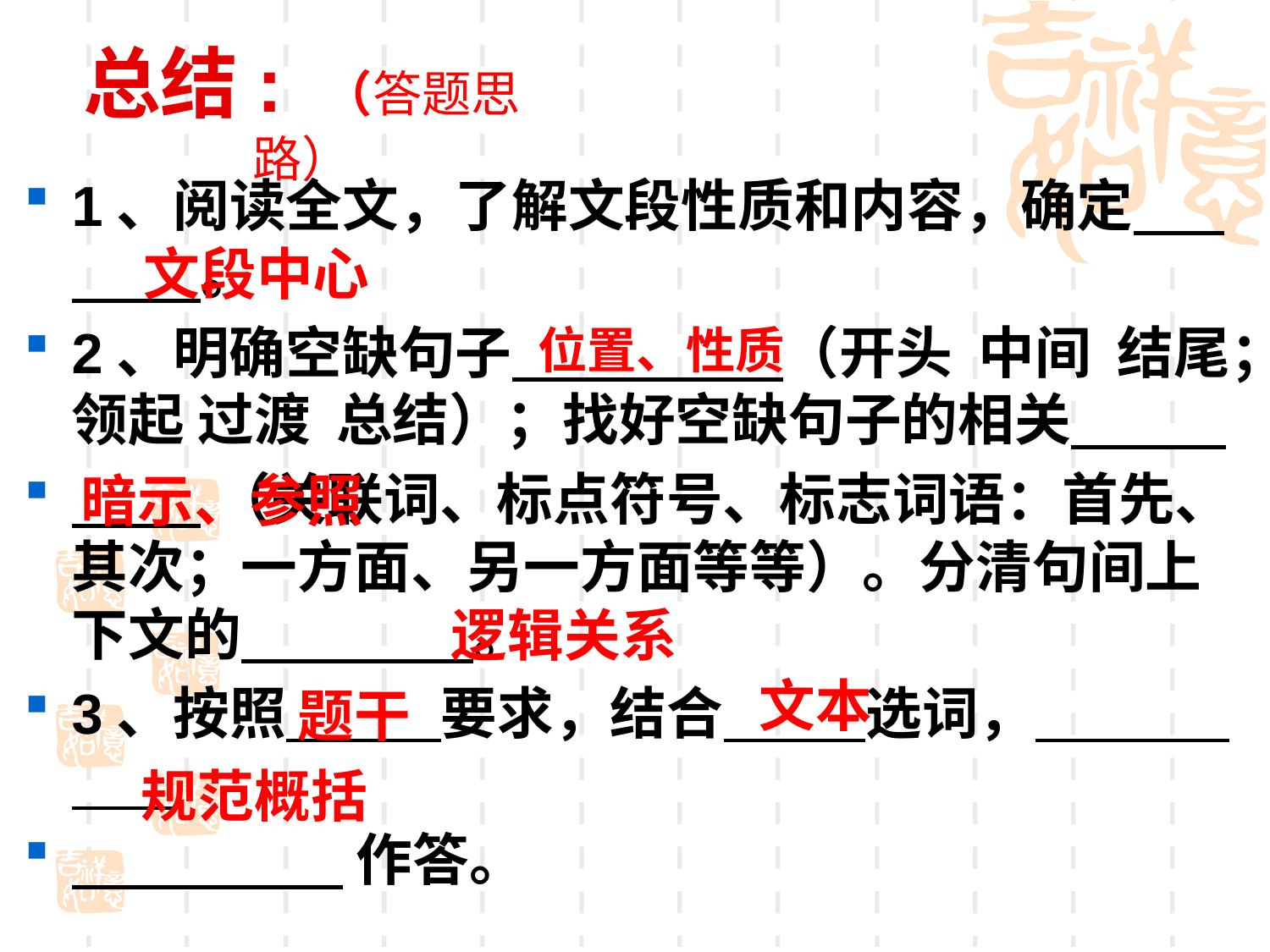

# 总结: （答题思路）
1、阅读全文，了解文段性质和内容，确定                  。
2、明确空缺句子                     （开头  中间  结尾；领起 过渡  总结）；找好空缺句子的相关
          （关联词、标点符号、标志词语：首先、其次；一方面、另一方面等等）。分清句间上下文的                  。
3、按照            要求，结合           选词，
                     作答。

文段中心
位置、性质
暗示、参照
逻辑关系
文本
题干
规范概括